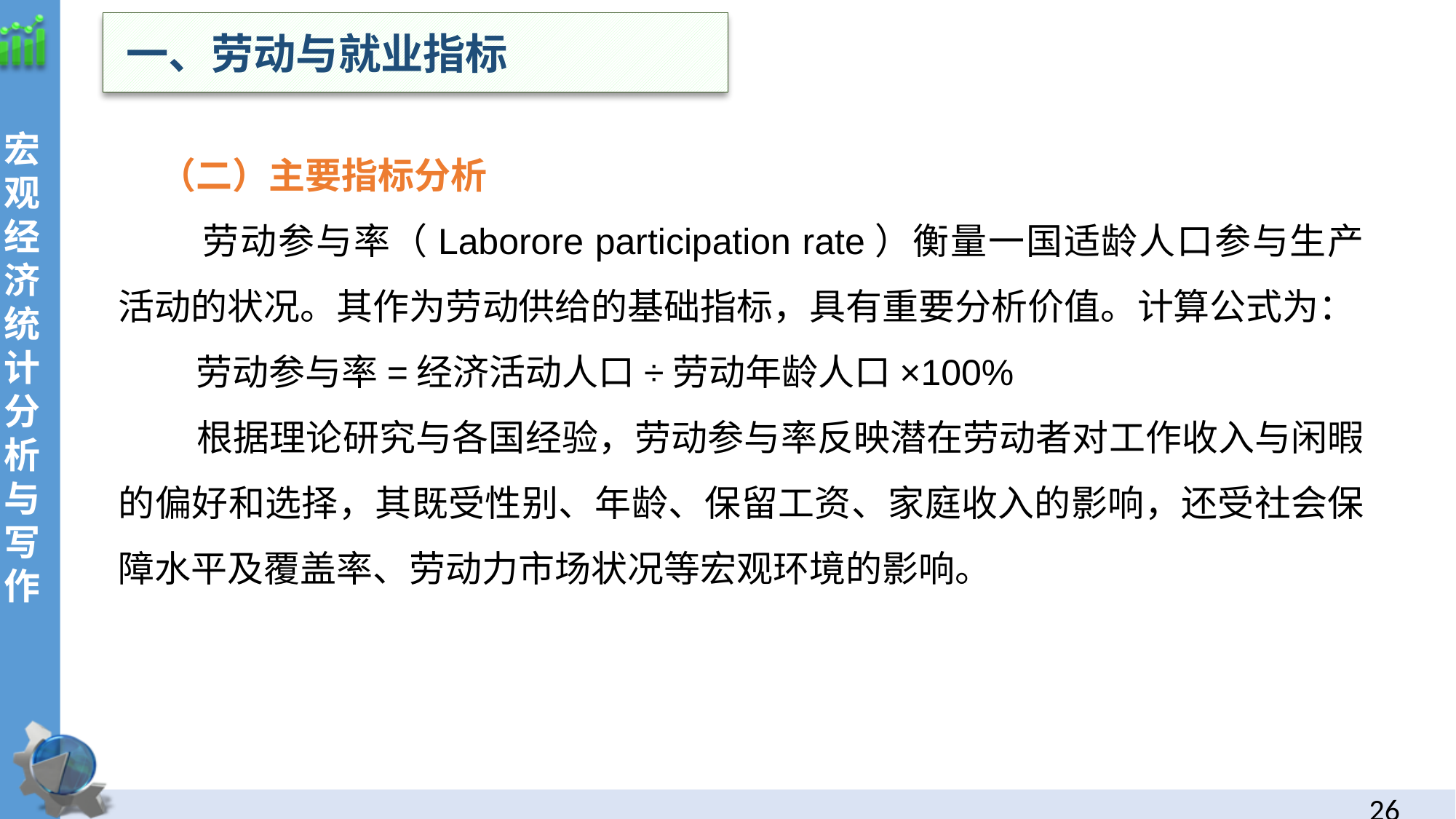

一、劳动与就业指标
    （二）主要指标分析
    劳动参与率（Laborore participation rate）衡量一国适龄人口参与生产活动的状况。其作为劳动供给的基础指标，具有重要分析价值。计算公式为：
    劳动参与率=经济活动人口÷劳动年龄人口×100%
    根据理论研究与各国经验，劳动参与率反映潜在劳动者对工作收入与闲暇的偏好和选择，其既受性别、年龄、保留工资、家庭收入的影响，还受社会保障水平及覆盖率、劳动力市场状况等宏观环境的影响。
26